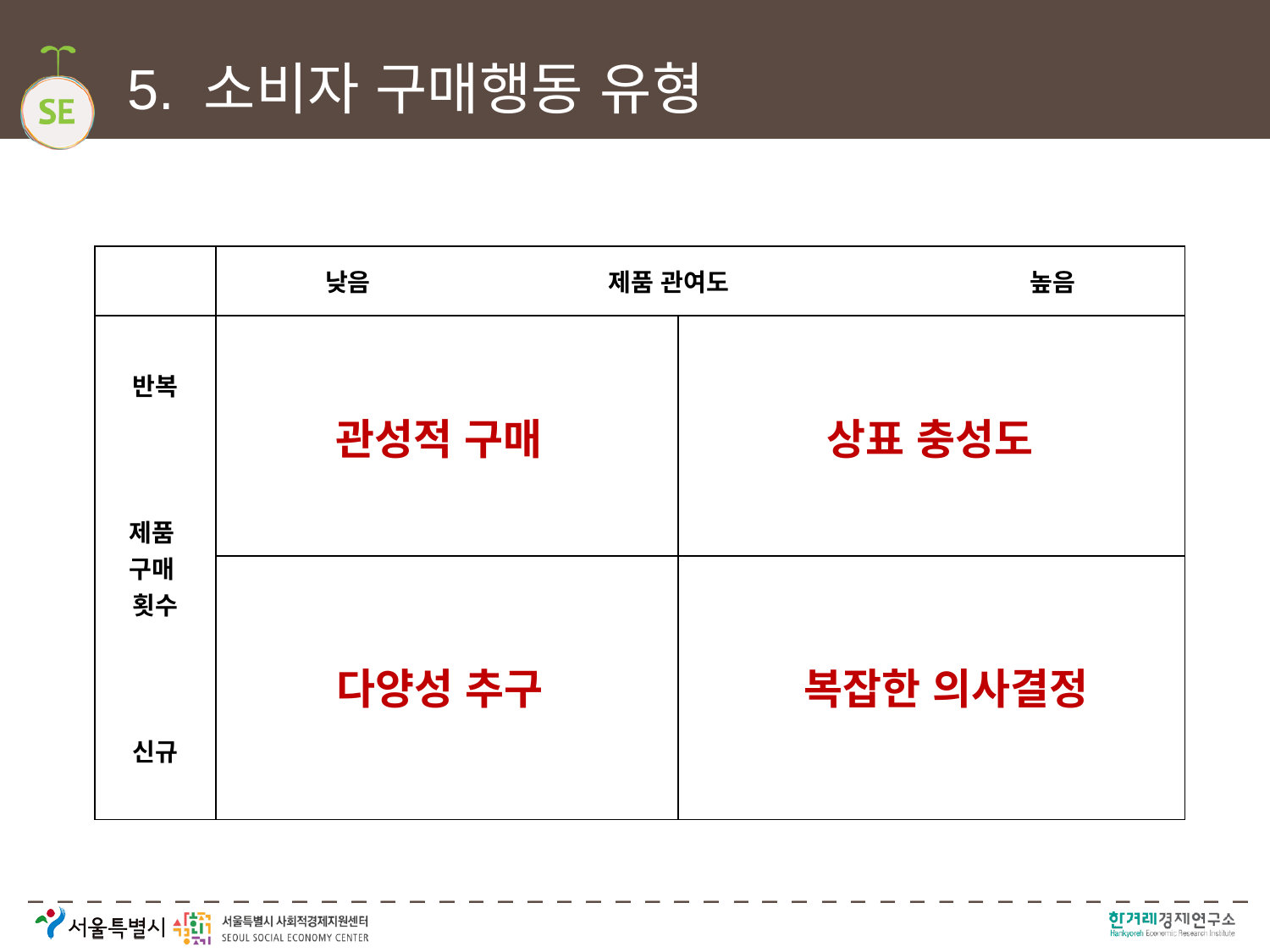

# 5. 소비자 구매행동 유형

|  | 낮음 제품 관여도 높음 |  |
| --- | --- | --- |
| 반복 제품 구매 횟수 신규 |  |  |
|  |  |  |
관성적 구매
상표 충성도
다양성 추구
복잡한 의사결정